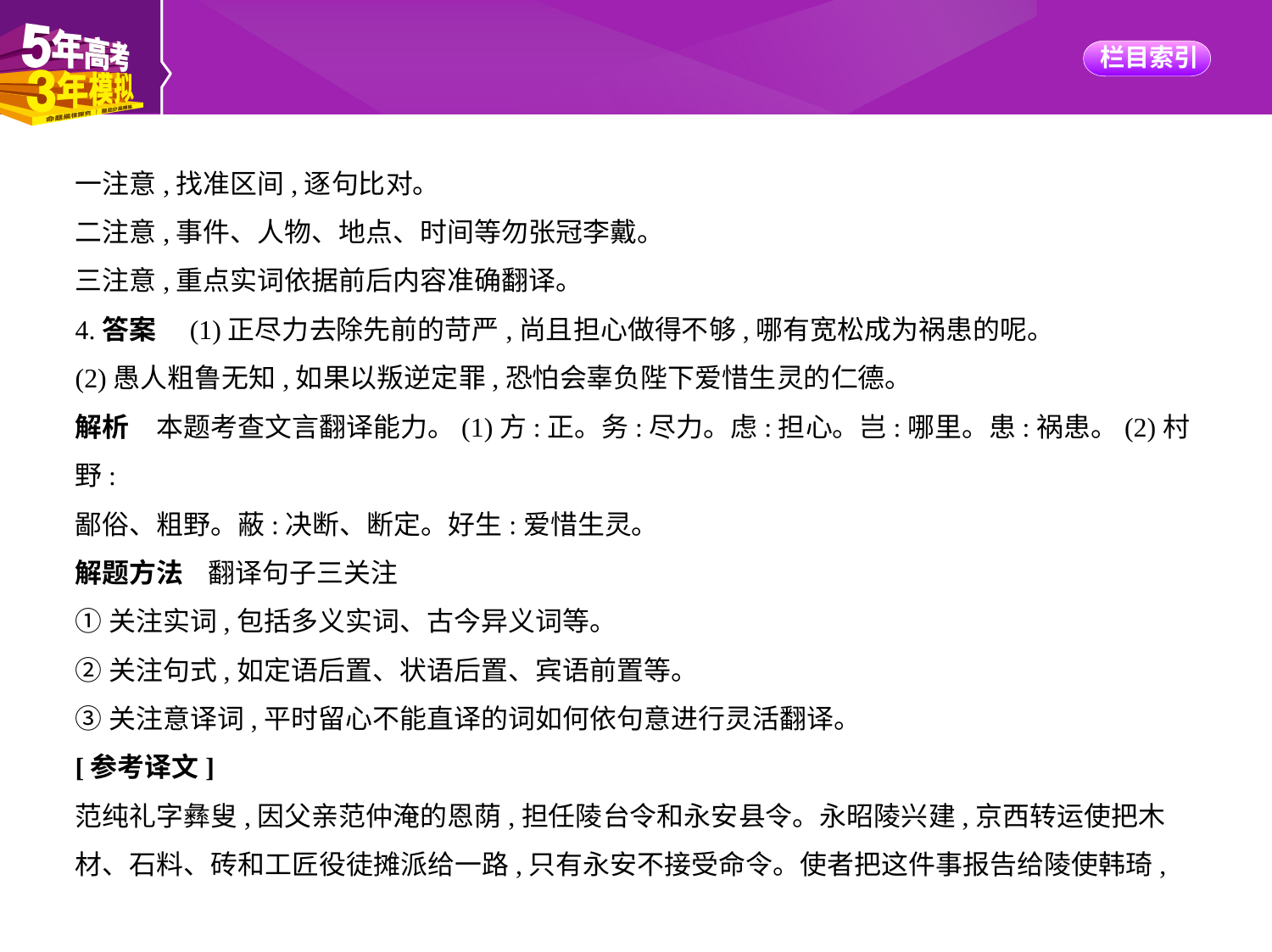

一注意,找准区间,逐句比对。
二注意,事件、人物、地点、时间等勿张冠李戴。
三注意,重点实词依据前后内容准确翻译。
4.答案　(1)正尽力去除先前的苛严,尚且担心做得不够,哪有宽松成为祸患的呢。
(2)愚人粗鲁无知,如果以叛逆定罪,恐怕会辜负陛下爱惜生灵的仁德。
解析　本题考查文言翻译能力。(1)方:正。务:尽力。虑:担心。岂:哪里。患:祸患。(2)村野:
鄙俗、粗野。蔽:决断、断定。好生:爱惜生灵。
解题方法    翻译句子三关注
①关注实词,包括多义实词、古今异义词等。
②关注句式,如定语后置、状语后置、宾语前置等。
③关注意译词,平时留心不能直译的词如何依句意进行灵活翻译。
[参考译文]
范纯礼字彝叟,因父亲范仲淹的恩荫,担任陵台令和永安县令。永昭陵兴建,京西转运使把木
材、石料、砖和工匠役徒摊派给一路,只有永安不接受命令。使者把这件事报告给陵使韩琦,